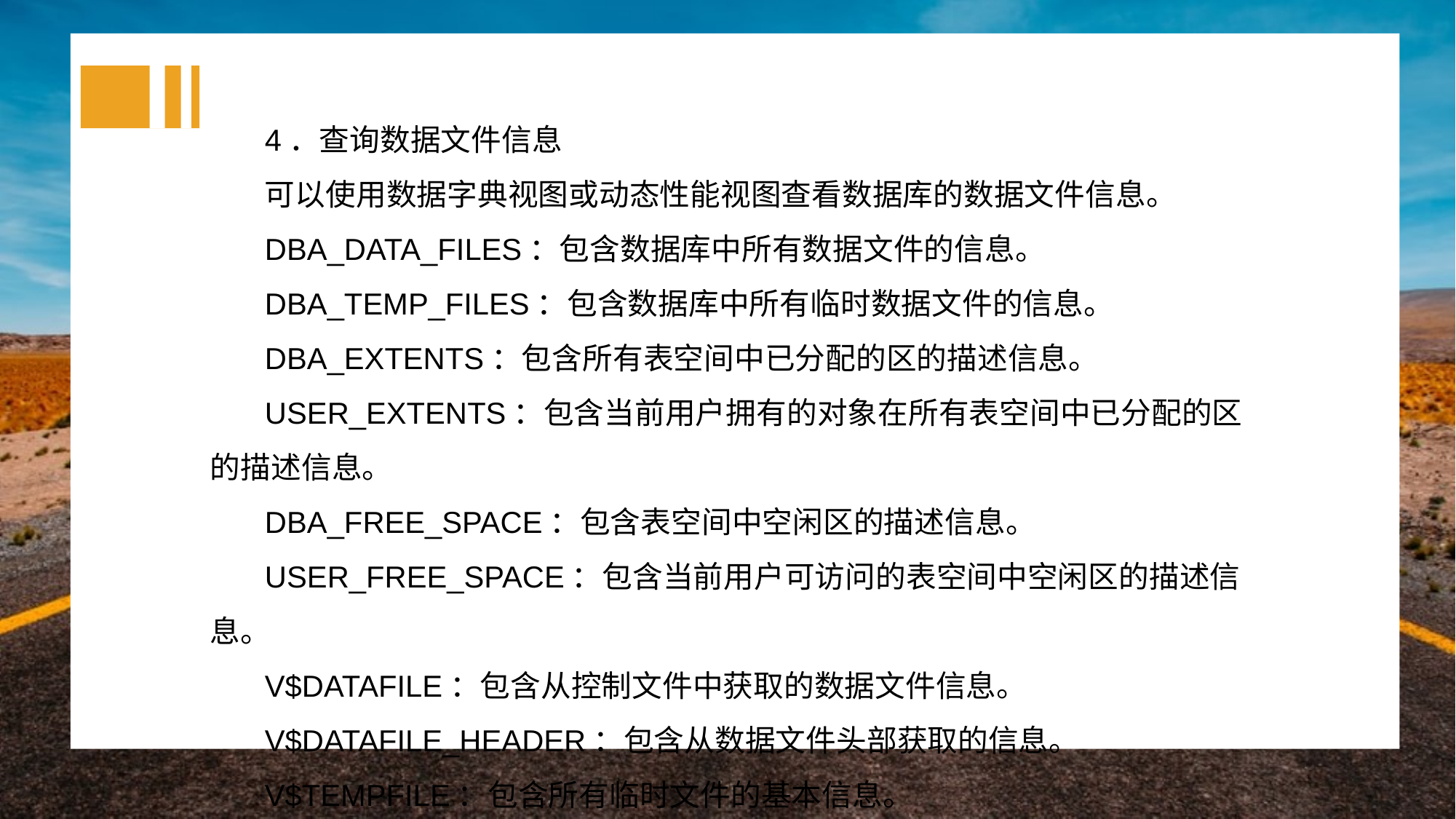

4．查询数据文件信息
可以使用数据字典视图或动态性能视图查看数据库的数据文件信息。
DBA_DATA_FILES：包含数据库中所有数据文件的信息。
DBA_TEMP_FILES：包含数据库中所有临时数据文件的信息。
DBA_EXTENTS：包含所有表空间中已分配的区的描述信息。
USER_EXTENTS：包含当前用户拥有的对象在所有表空间中已分配的区的描述信息。
DBA_FREE_SPACE：包含表空间中空闲区的描述信息。
USER_FREE_SPACE：包含当前用户可访问的表空间中空闲区的描述信息。
V$DATAFILE：包含从控制文件中获取的数据文件信息。
V$DATAFILE_HEADER：包含从数据文件头部获取的信息。
V$TEMPFILE：包含所有临时文件的基本信息。